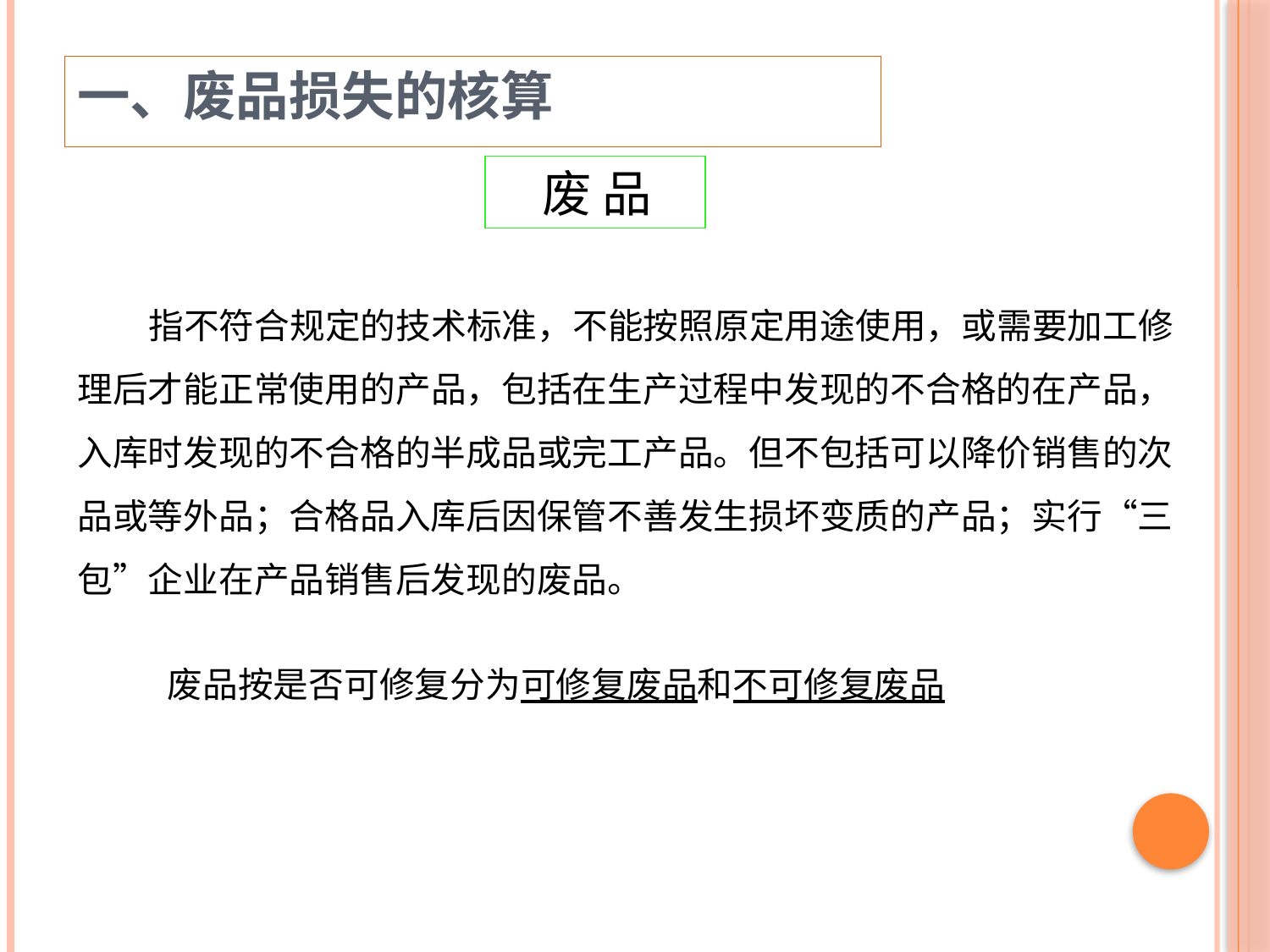

一、废品损失的核算
   废 品
        指不符合规定的技术标准，不能按照原定用途使用，或需要加工修理后才能正常使用的产品，包括在生产过程中发现的不合格的在产品，入库时发现的不合格的半成品或完工产品。但不包括可以降价销售的次品或等外品；合格品入库后因保管不善发生损坏变质的产品；实行“三包”企业在产品销售后发现的废品。
废品按是否可修复分为可修复废品和不可修复废品